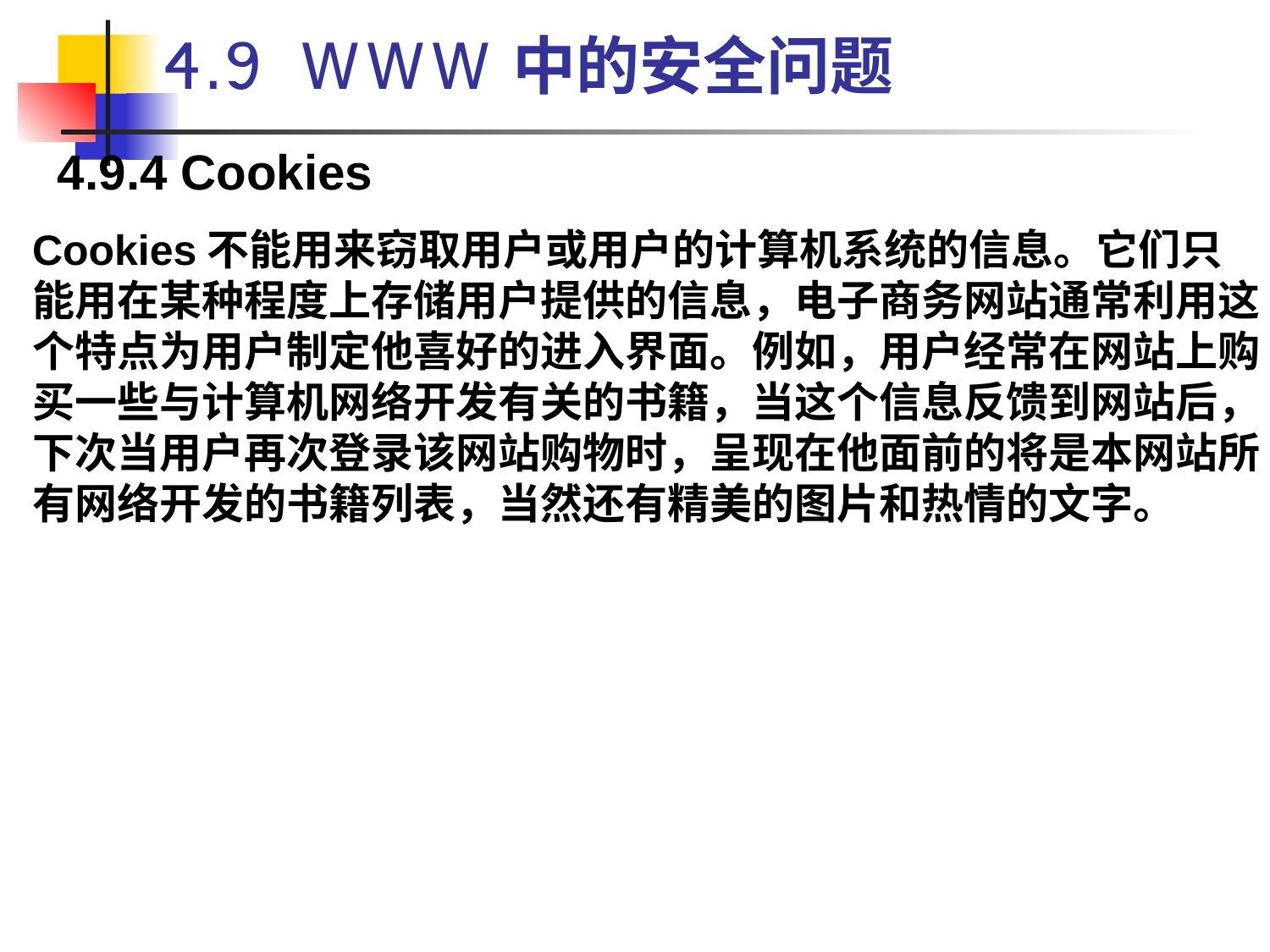

4.9  WWW中的安全问题
4.9.4 Cookies
Cookies不能用来窃取用户或用户的计算机系统的信息。它们只能用在某种程度上存储用户提供的信息，电子商务网站通常利用这个特点为用户制定他喜好的进入界面。例如，用户经常在网站上购买一些与计算机网络开发有关的书籍，当这个信息反馈到网站后，下次当用户再次登录该网站购物时，呈现在他面前的将是本网站所有网络开发的书籍列表，当然还有精美的图片和热情的文字。